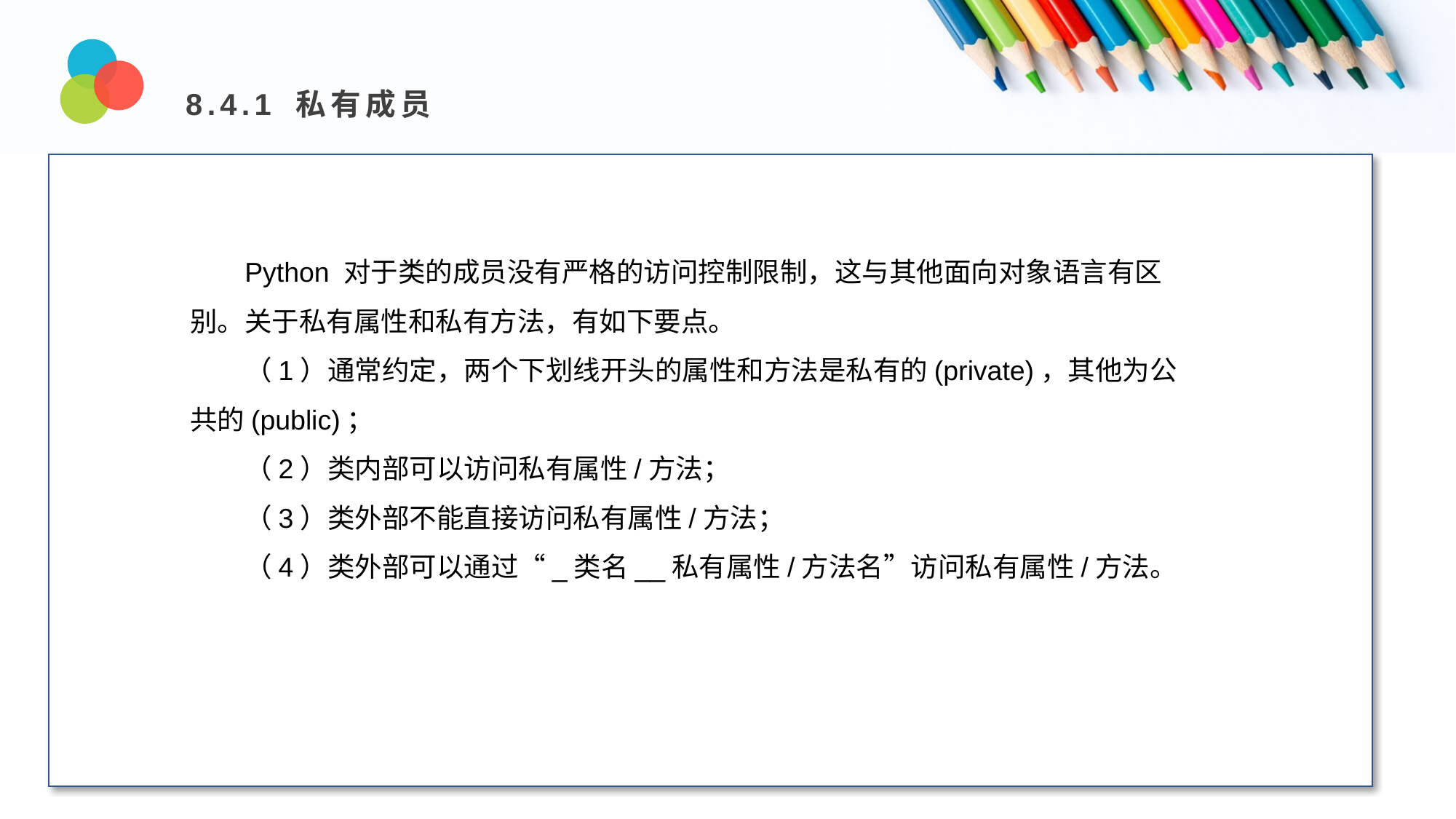

8.4.1 私有成员
Design and Production
Python 对于类的成员没有严格的访问控制限制，这与其他面向对象语言有区别。关于私有属性和私有方法，有如下要点。
（1）通常约定，两个下划线开头的属性和方法是私有的(private)，其他为公共的(public)；
（2）类内部可以访问私有属性/方法；
（3）类外部不能直接访问私有属性/方法；
（4）类外部可以通过“_类名__私有属性/方法名”访问私有属性/方法。